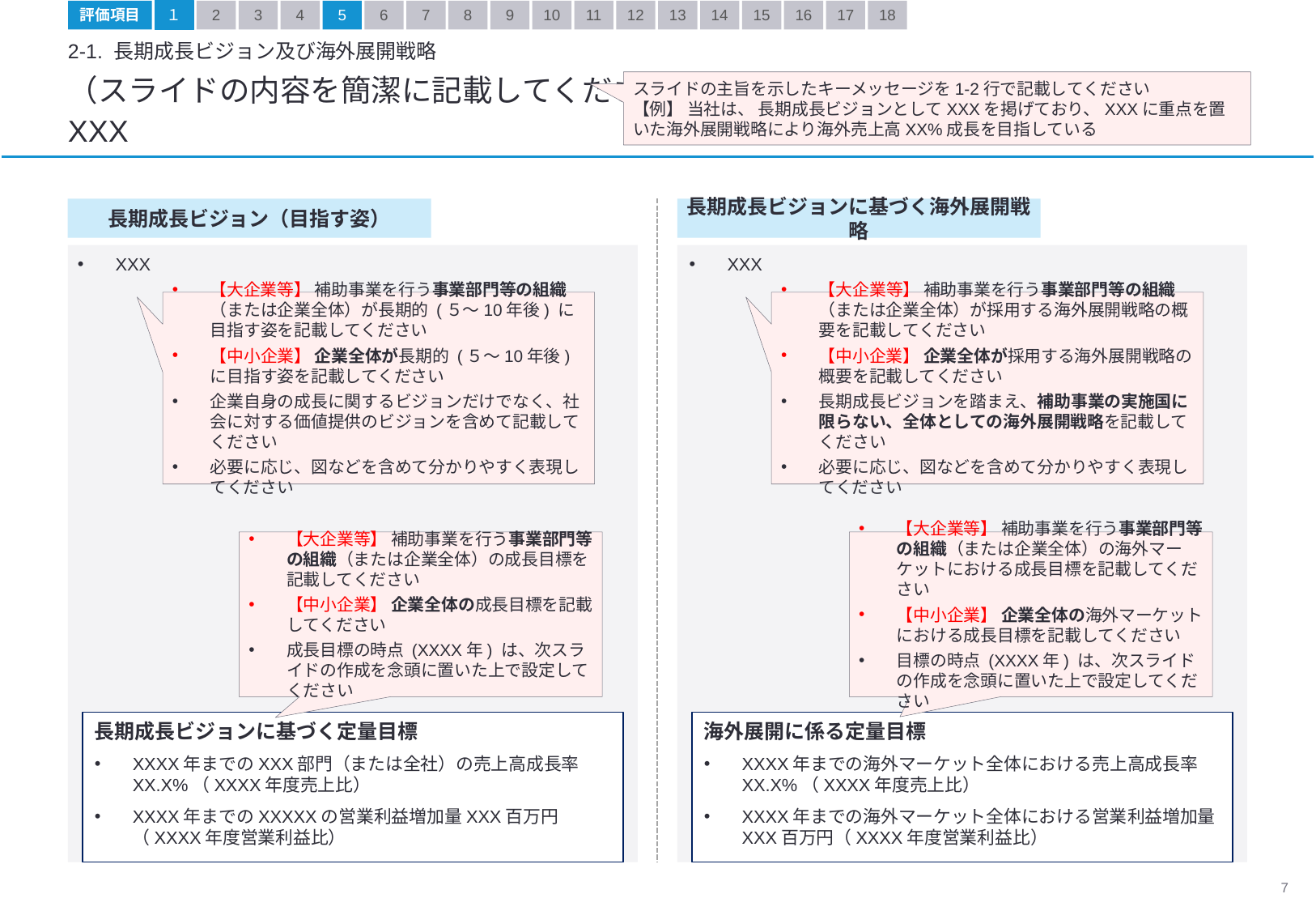

評価項目
１
2
3
4
5
6
7
8
9
10
11
12
13
14
15
16
17
18
2-1. 長期成長ビジョン及び海外展開戦略
（スライドの内容を簡潔に記載してください）
XXX
スライドの主旨を示したキーメッセージを1-2行で記載してください
【例】 当社は、 長期成長ビジョンとしてXXXを掲げており、XXXに重点を置いた海外展開戦略により海外売上高XX%成長を目指している
長期成長ビジョン（目指す姿）
長期成長ビジョンに基づく海外展開戦略
XXX
XXX
【大企業等】 補助事業を行う事業部門等の組織（または企業全体）が採用する海外展開戦略の概要を記載してください
【中小企業】 企業全体が採用する海外展開戦略の概要を記載してください
長期成長ビジョンを踏まえ、補助事業の実施国に限らない、全体としての海外展開戦略を記載してください
必要に応じ、図などを含めて分かりやすく表現してください
【大企業等】 補助事業を行う事業部門等の組織（または企業全体）が長期的 (５～10年後) に目指す姿を記載してください
【中小企業】 企業全体が長期的 (５～10年後) に目指す姿を記載してください
企業自身の成長に関するビジョンだけでなく、社会に対する価値提供のビジョンを含めて記載してください
必要に応じ、図などを含めて分かりやすく表現してください
【大企業等】 補助事業を行う事業部門等の組織（または企業全体）の成長目標を記載してください
【中小企業】 企業全体の成長目標を記載してください
成長目標の時点 (XXXX年) は、次スライドの作成を念頭に置いた上で設定してください
【大企業等】 補助事業を行う事業部門等の組織（または企業全体）の海外マーケットにおける成長目標を記載してください
【中小企業】 企業全体の海外マーケットにおける成長目標を記載してください
目標の時点 (XXXX年) は、次スライドの作成を念頭に置いた上で設定してください
長期成長ビジョンに基づく定量目標
XXXX年までのXXX部門（または全社）の売上高成長率XX.X%（XXXX年度売上比）
XXXX年までのXXXXXの営業利益増加量XXX百万円（XXXX年度営業利益比）
海外展開に係る定量目標
XXXX年までの海外マーケット全体における売上高成長率XX.X%（XXXX年度売上比）
XXXX年までの海外マーケット全体における営業利益増加量XXX百万円（XXXX年度営業利益比）